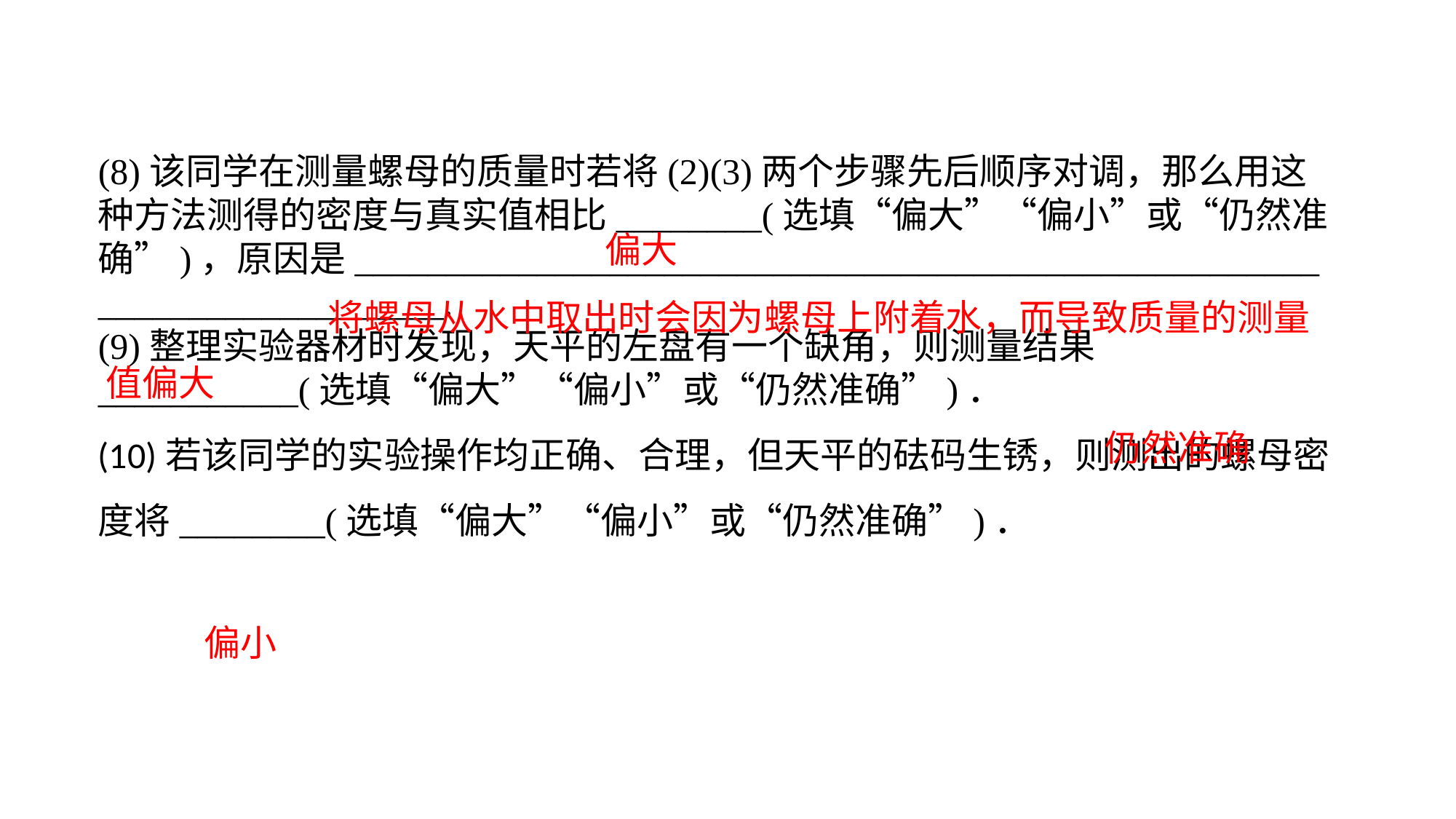

(8)该同学在测量螺母的质量时若将(2)(3)两个步骤先后顺序对调，那么用这种方法测得的密度与真实值相比________(选填“偏大”“偏小”或“仍然准确”)，原因是________________________________________________________________________.(9)整理实验器材时发现，天平的左盘有一个缺角，则测量结果___________(选填“偏大”“偏小”或“仍然准确”)．(10)若该同学的实验操作均正确、合理，但天平的砝码生锈，则测出的螺母密度将________(选填“偏大”“偏小”或“仍然准确”)．
偏大
                          将螺母从水中取出时会因为螺母上附着水，而导致质量的测量值偏大
仍然准确
偏小